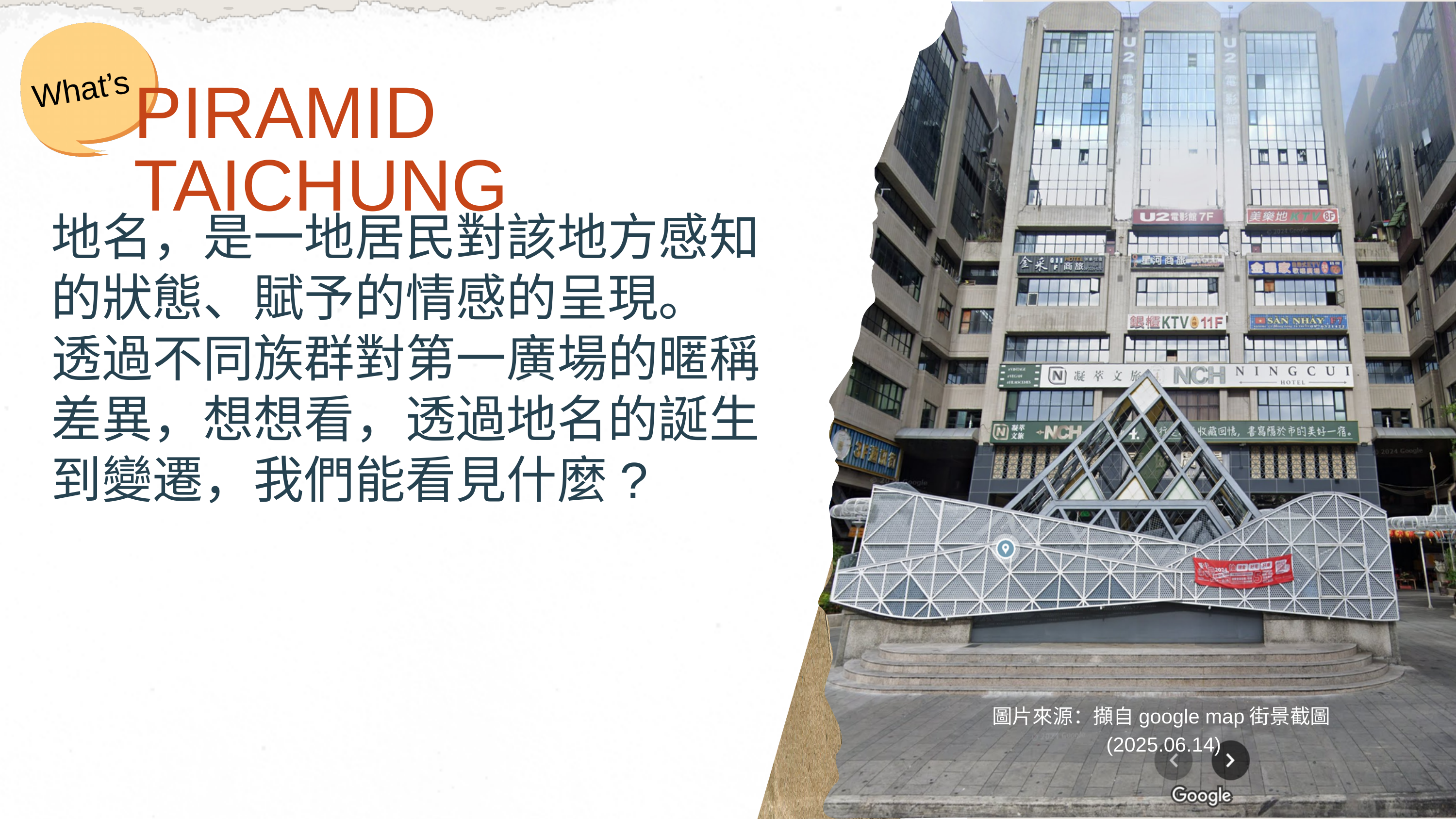

What’s
PIRAMID TAICHUNG
地名，是一地居民對該地方感知的狀態、賦予的情感的呈現。
透過不同族群對第一廣場的暱稱差異，想想看，透過地名的誕生到變遷，我們能看見什麼?

圖片來源：擷自google map街景截圖(2025.06.14)